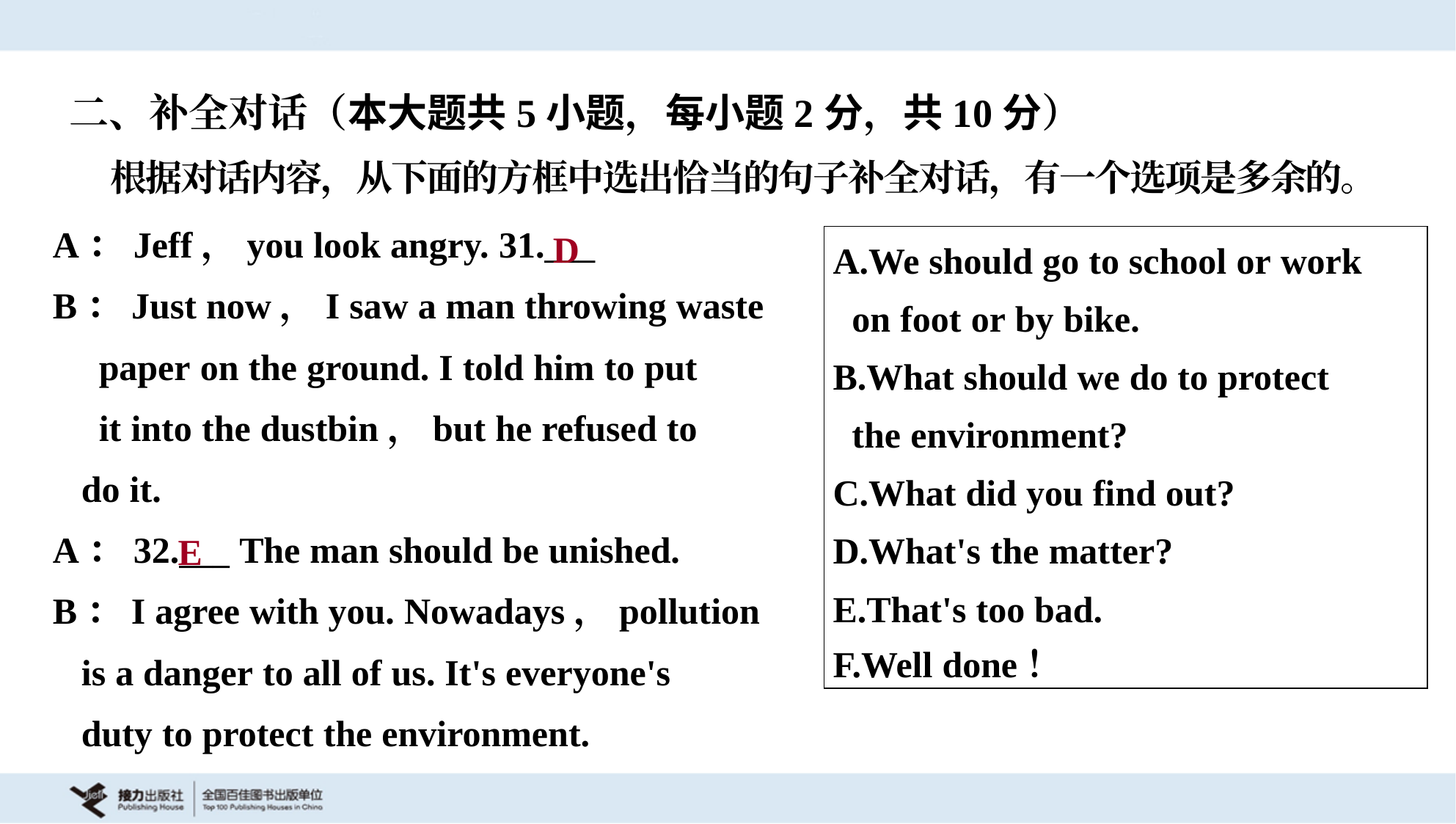

二、补全对话（本大题共5小题，每小题2分，共10分）
    根据对话内容，从下面的方框中选出恰当的句子补全对话，有一个选项是多余的。
A：Jeff，you look angry. 31.___
B：Just now，I saw a man throwing waste
     paper on the ground. I told him to put
     it into the dustbin，but he refused to
   do it.
A：32.___ The man should be unished.

D
| A.We should go to school or work on foot or by bike. B.What should we do to protect the environment? C.What did you find out? D.What's the matter? E.That's too bad. F.Well done！ |
| --- |
E
B：I agree with you. Nowadays，pollution
   is a danger to all of us. It's everyone's
   duty to protect the environment.